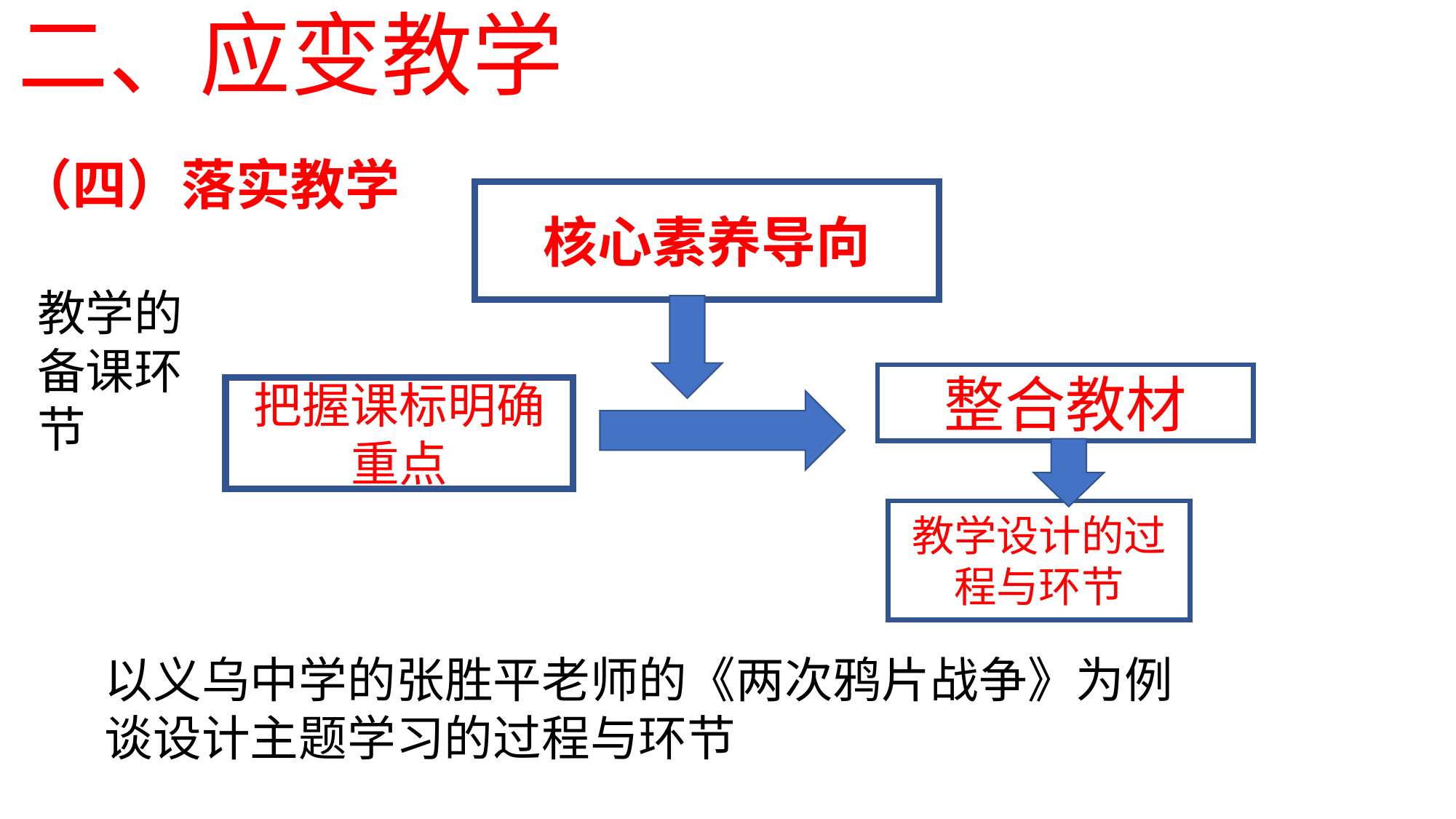

二、应变教学
（四）落实教学
核心素养导向
教学的备课环节

整合教材
把握课标明确重点

教学设计的过程与环节
以义乌中学的张胜平老师的《两次鸦片战争》为例谈设计主题学习的过程与环节